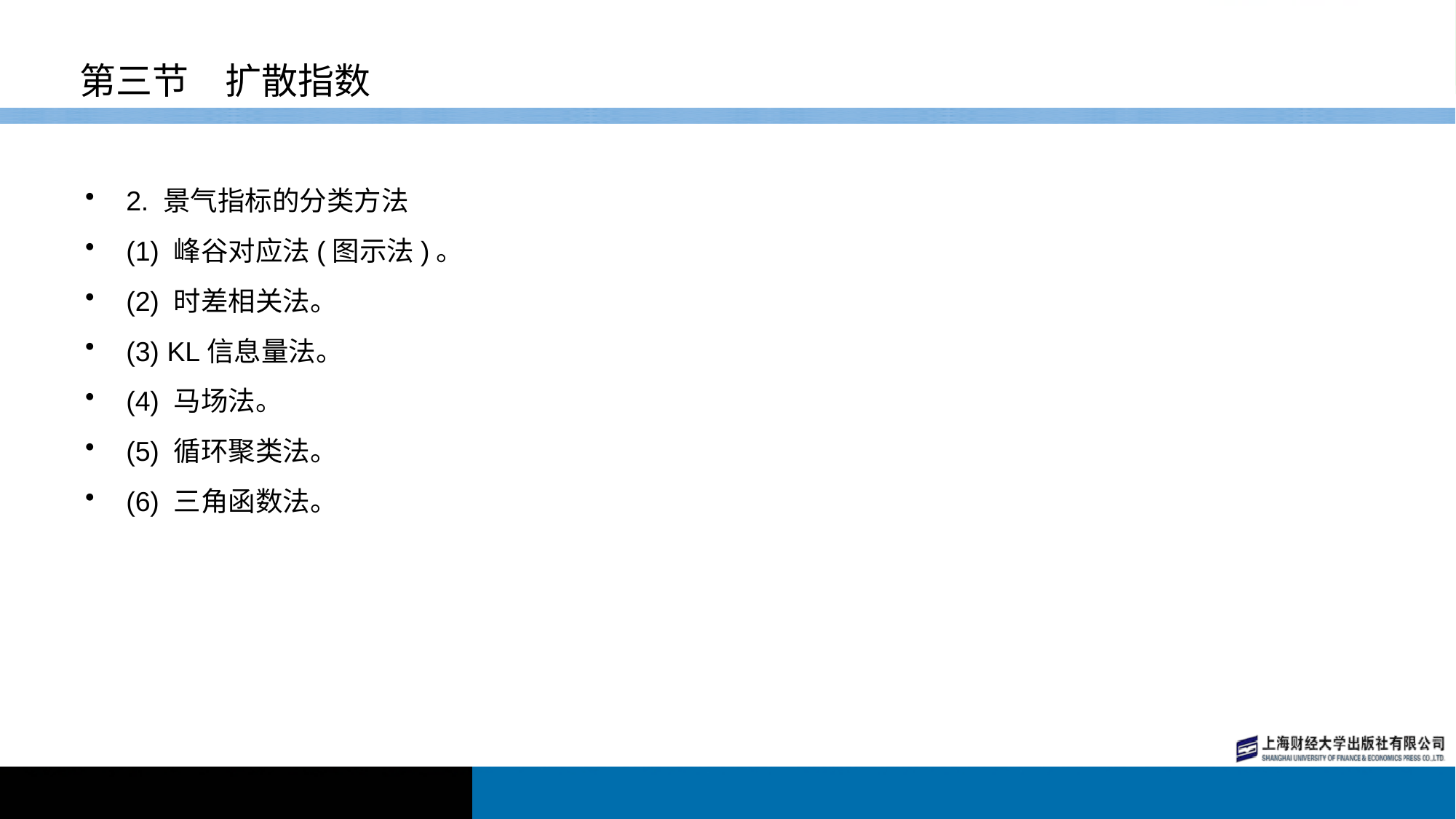

# 第三节　扩散指数
2. 景气指标的分类方法
(1) 峰谷对应法(图示法)。
(2) 时差相关法。
(3) KL信息量法。
(4) 马场法。
(5) 循环聚类法。
(6) 三角函数法。
12